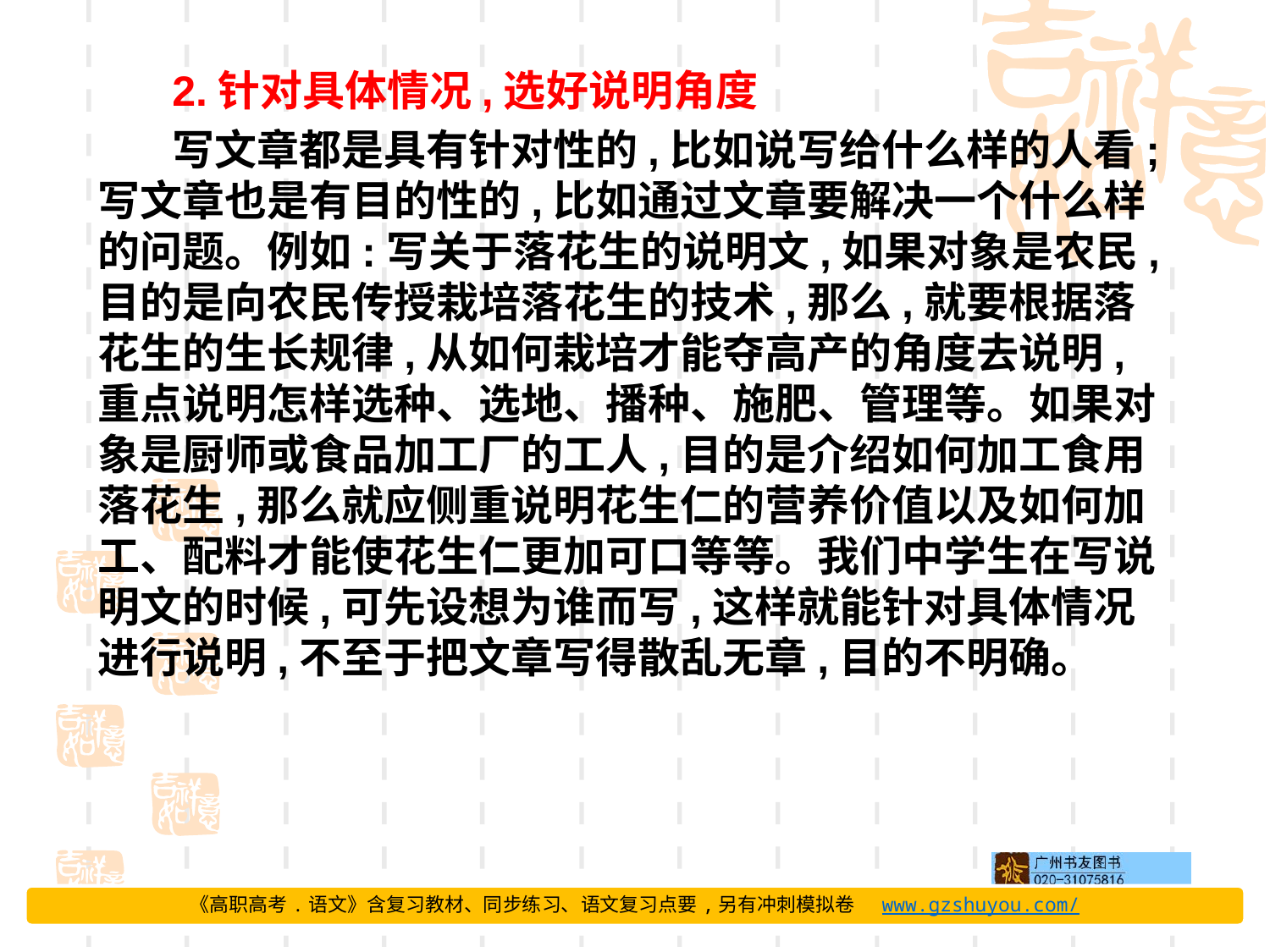

2.针对具体情况,选好说明角度
写文章都是具有针对性的,比如说写给什么样的人看;写文章也是有目的性的,比如通过文章要解决一个什么样的问题。例如:写关于落花生的说明文,如果对象是农民,目的是向农民传授栽培落花生的技术,那么,就要根据落花生的生长规律,从如何栽培才能夺高产的角度去说明,重点说明怎样选种、选地、播种、施肥、管理等。如果对象是厨师或食品加工厂的工人,目的是介绍如何加工食用落花生,那么就应侧重说明花生仁的营养价值以及如何加工、配料才能使花生仁更加可口等等。我们中学生在写说明文的时候,可先设想为谁而写,这样就能针对具体情况进行说明,不至于把文章写得散乱无章,目的不明确。